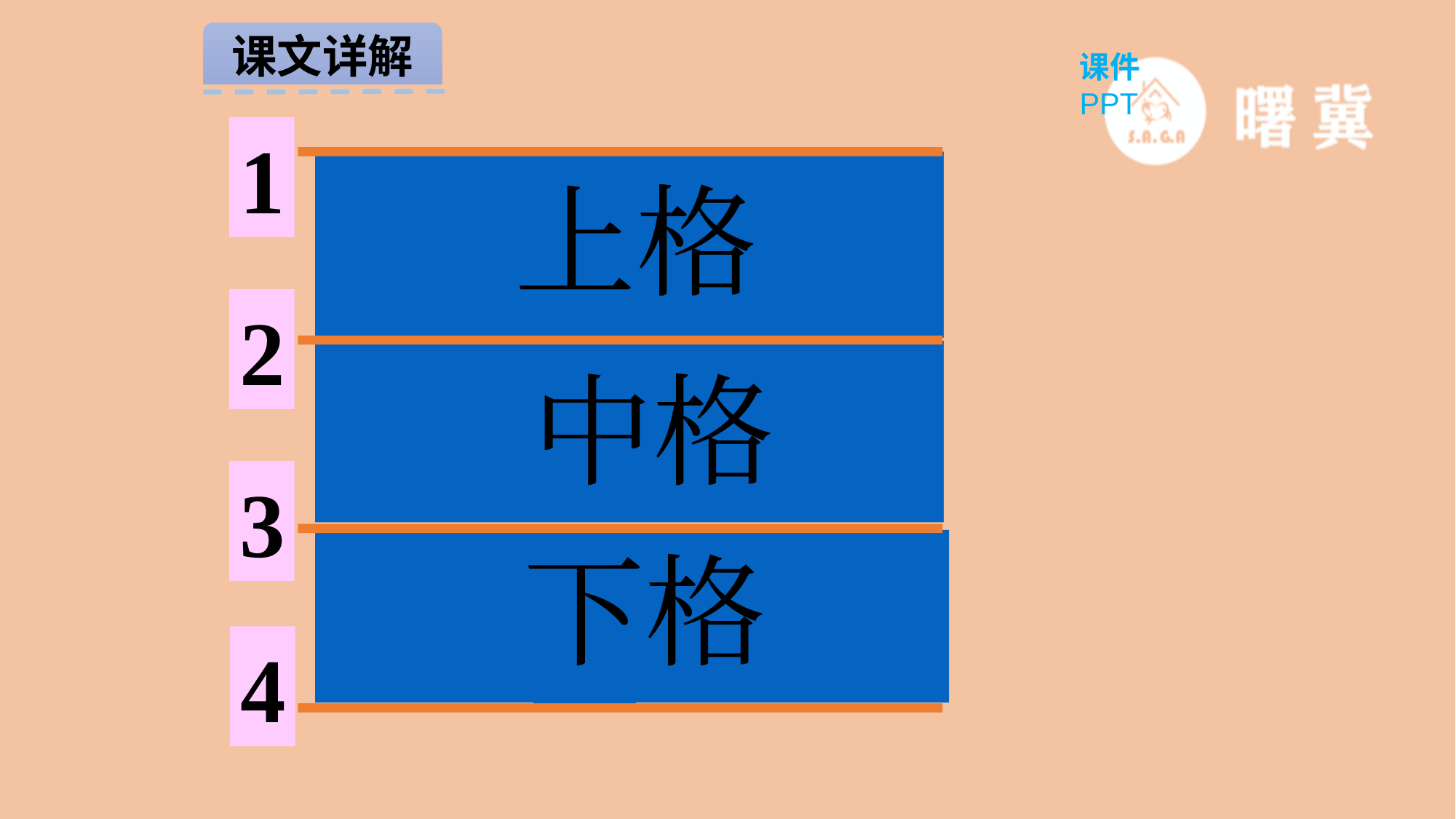

课文详解
课件PPT
1

上格

2

中格
3

下格
4